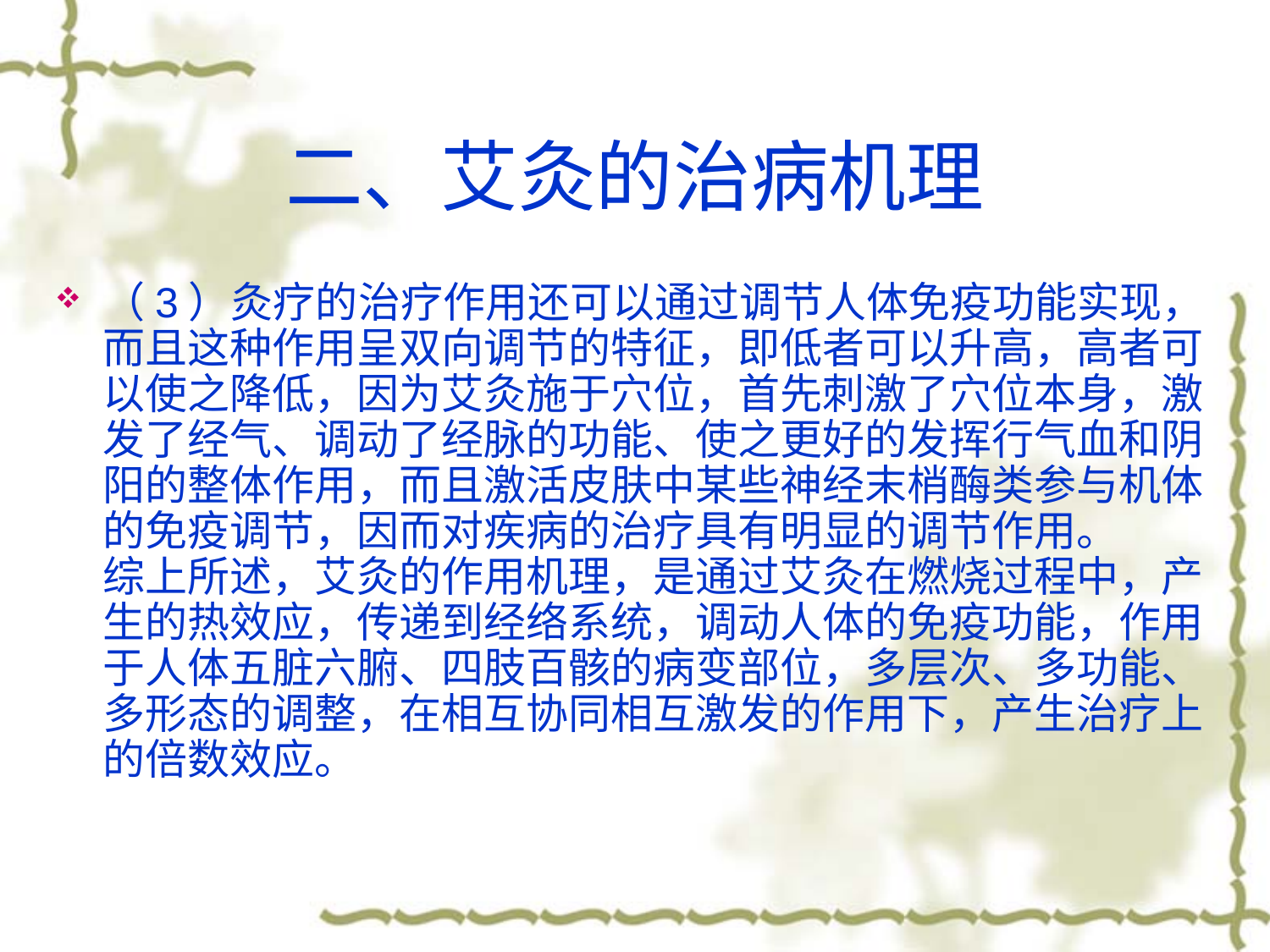

# 二、艾灸的治病机理
（3）灸疗的治疗作用还可以通过调节人体免疫功能实现，而且这种作用呈双向调节的特征，即低者可以升高，高者可以使之降低，因为艾灸施于穴位，首先刺激了穴位本身，激发了经气、调动了经脉的功能、使之更好的发挥行气血和阴阳的整体作用，而且激活皮肤中某些神经末梢酶类参与机体的免疫调节，因而对疾病的治疗具有明显的调节作用。 　　综上所述，艾灸的作用机理，是通过艾灸在燃烧过程中，产生的热效应，传递到经络系统，调动人体的免疫功能，作用于人体五脏六腑、四肢百骸的病变部位，多层次、多功能、多形态的调整，在相互协同相互激发的作用下，产生治疗上的倍数效应。